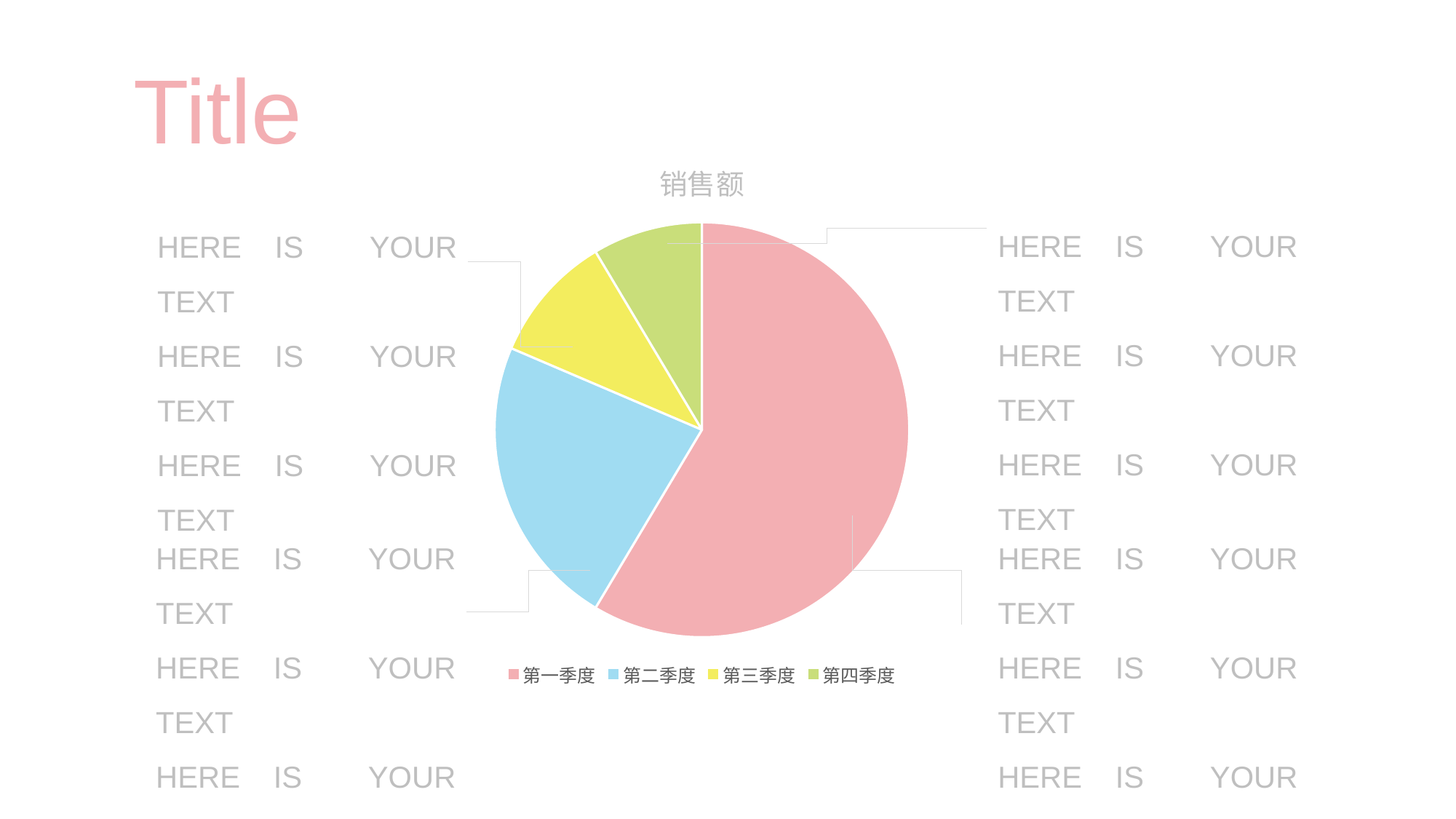

Title

### Chart: 销售额

| Category | 销售额 |
|---|---|
| 第一季度 | 8.2 |
| 第二季度 | 3.2 |
| 第三季度 | 1.4 |
| 第四季度 | 1.2 |
HERE IS  YOUR TEXT
HERE IS  YOUR TEXT
HERE IS  YOUR TEXT

HERE IS  YOUR TEXT
HERE IS  YOUR TEXT
HERE IS  YOUR TEXT

HERE IS  YOUR TEXT
HERE IS  YOUR TEXT
HERE IS  YOUR TEXT

HERE IS  YOUR TEXT
HERE IS  YOUR TEXT
HERE IS  YOUR TEXT